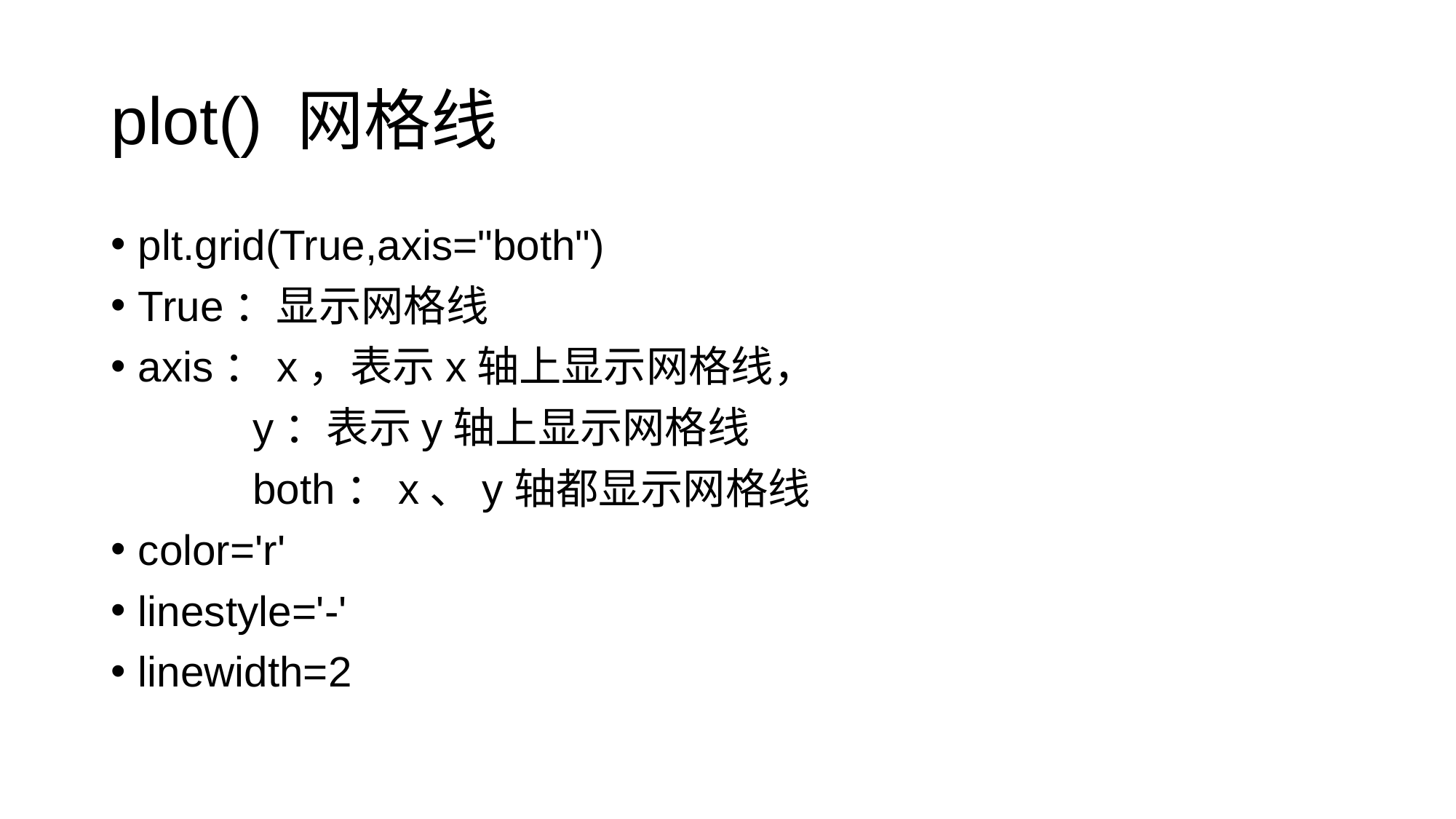

# plot() 网格线
plt.grid(True,axis="both")
True：显示网格线
axis：x，表示x轴上显示网格线，
            y：表示y轴上显示网格线
            both：x、y轴都显示网格线
color='r'
linestyle='-'
linewidth=2